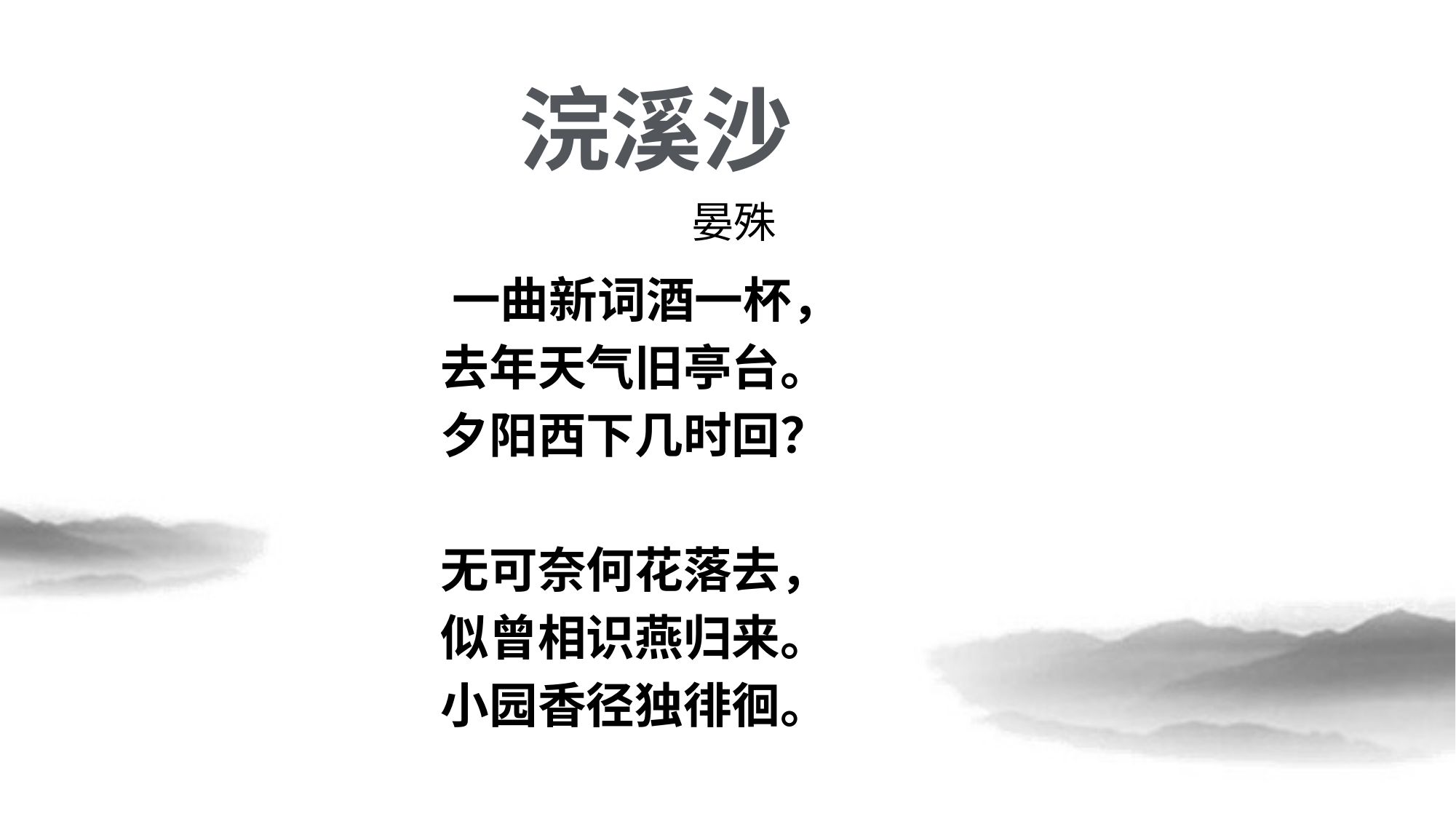

# 浣溪沙
晏殊
 一曲新词酒一杯，
去年天气旧亭台。
夕阳西下几时回？

无可奈何花落去，
似曾相识燕归来。
小园香径独徘徊。